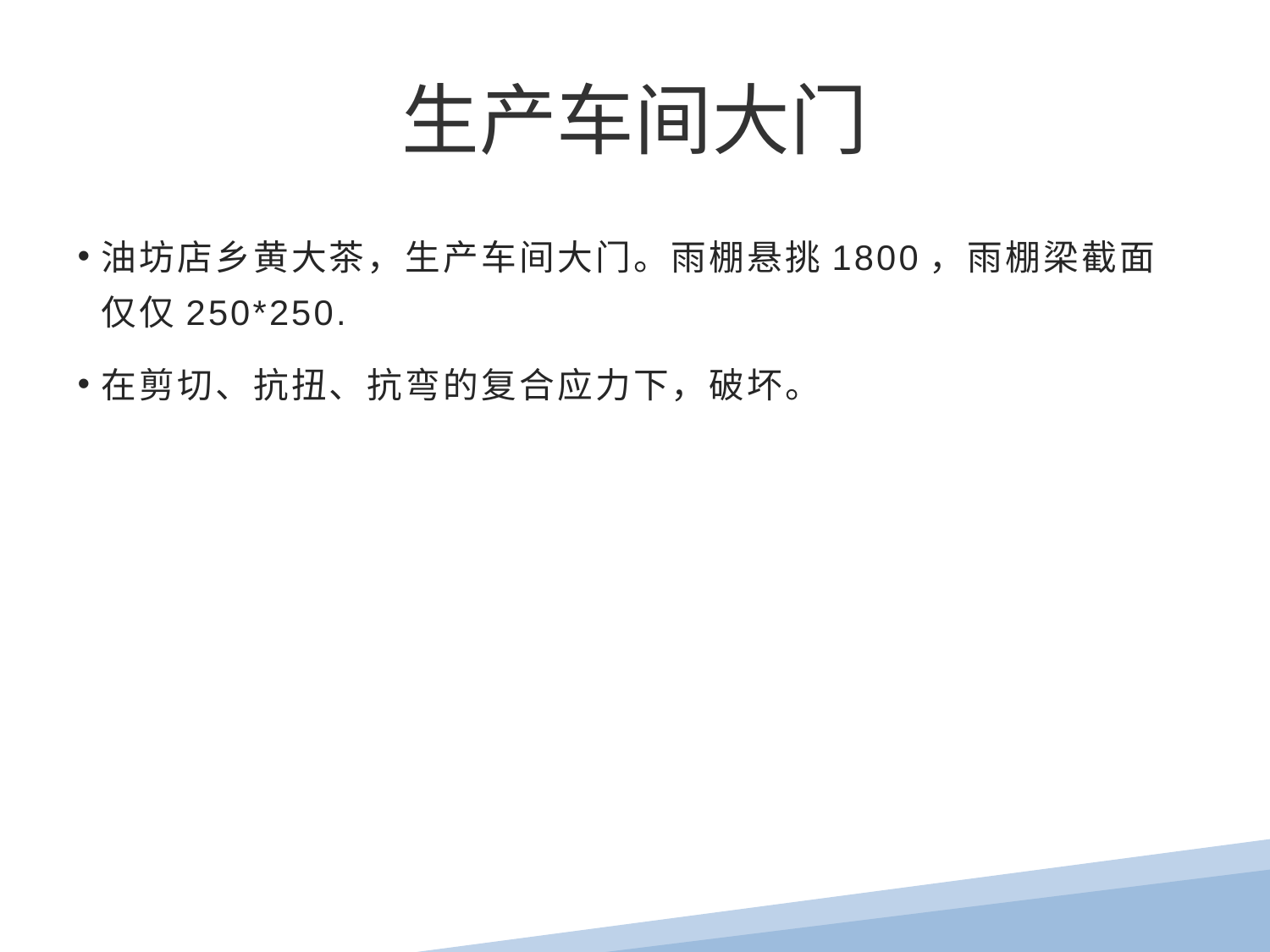

生产车间大门
油坊店乡黄大茶，生产车间大门。雨棚悬挑1800，雨棚梁截面仅仅250*250.
在剪切、抗扭、抗弯的复合应力下，破坏。